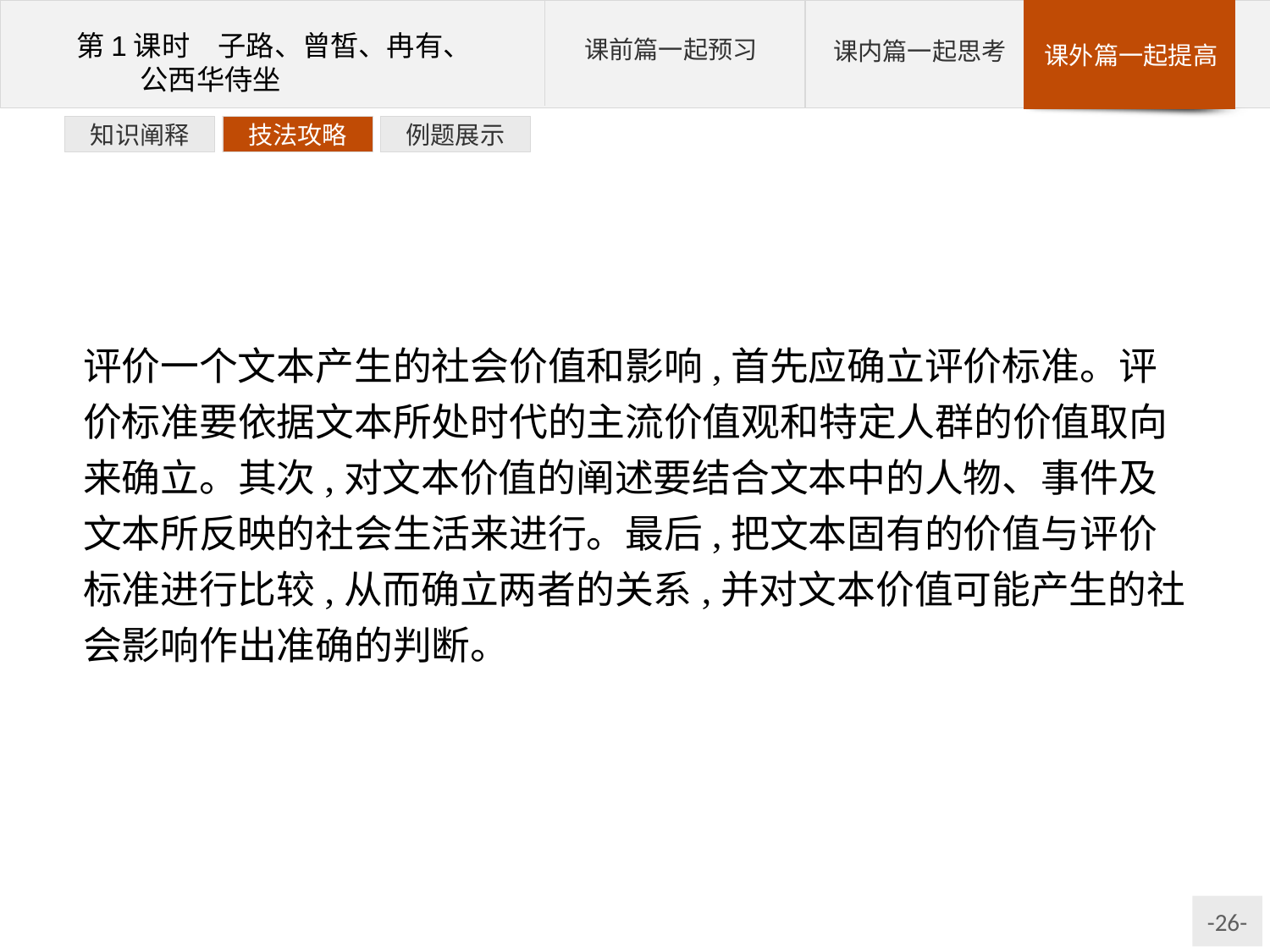

例题展示
技法攻略
知识阐释
评价一个文本产生的社会价值和影响,首先应确立评价标准。评价标准要依据文本所处时代的主流价值观和特定人群的价值取向来确立。其次,对文本价值的阐述要结合文本中的人物、事件及文本所反映的社会生活来进行。最后,把文本固有的价值与评价标准进行比较,从而确立两者的关系,并对文本价值可能产生的社会影响作出准确的判断。